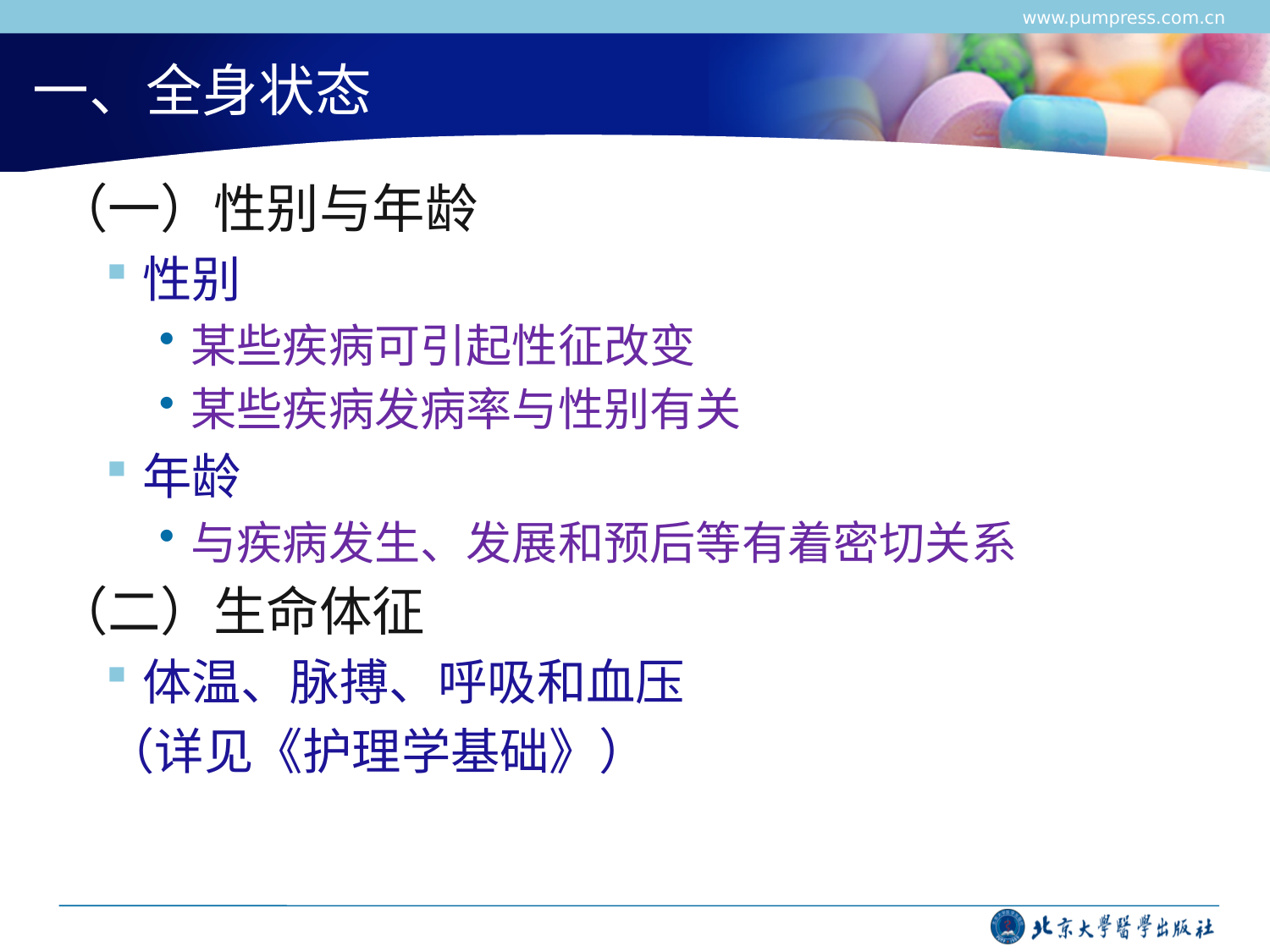

www.pumpress.com.cn
# 一、全身状态
（一）性别与年龄
性别
某些疾病可引起性征改变
某些疾病发病率与性别有关
年龄
与疾病发生、发展和预后等有着密切关系
（二）生命体征
体温、脉搏、呼吸和血压
（详见《护理学基础》）